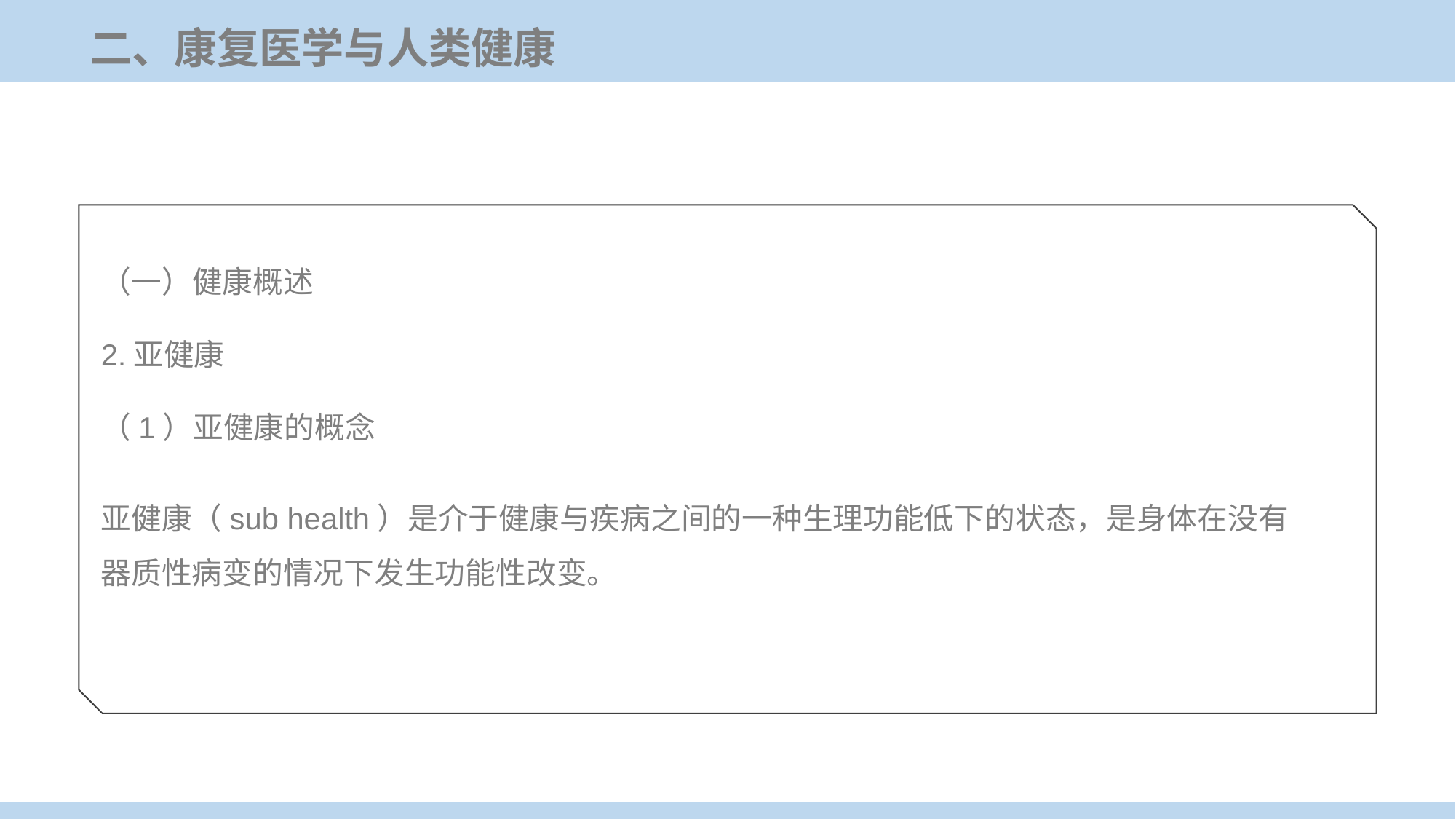

二、康复医学与人类健康

（一）健康概述

2.亚健康

（1）亚健康的概念

亚健康（sub health）是介于健康与疾病之间的一种生理功能低下的状态，是身体在没有器质性病变的情况下发生功能性改变。